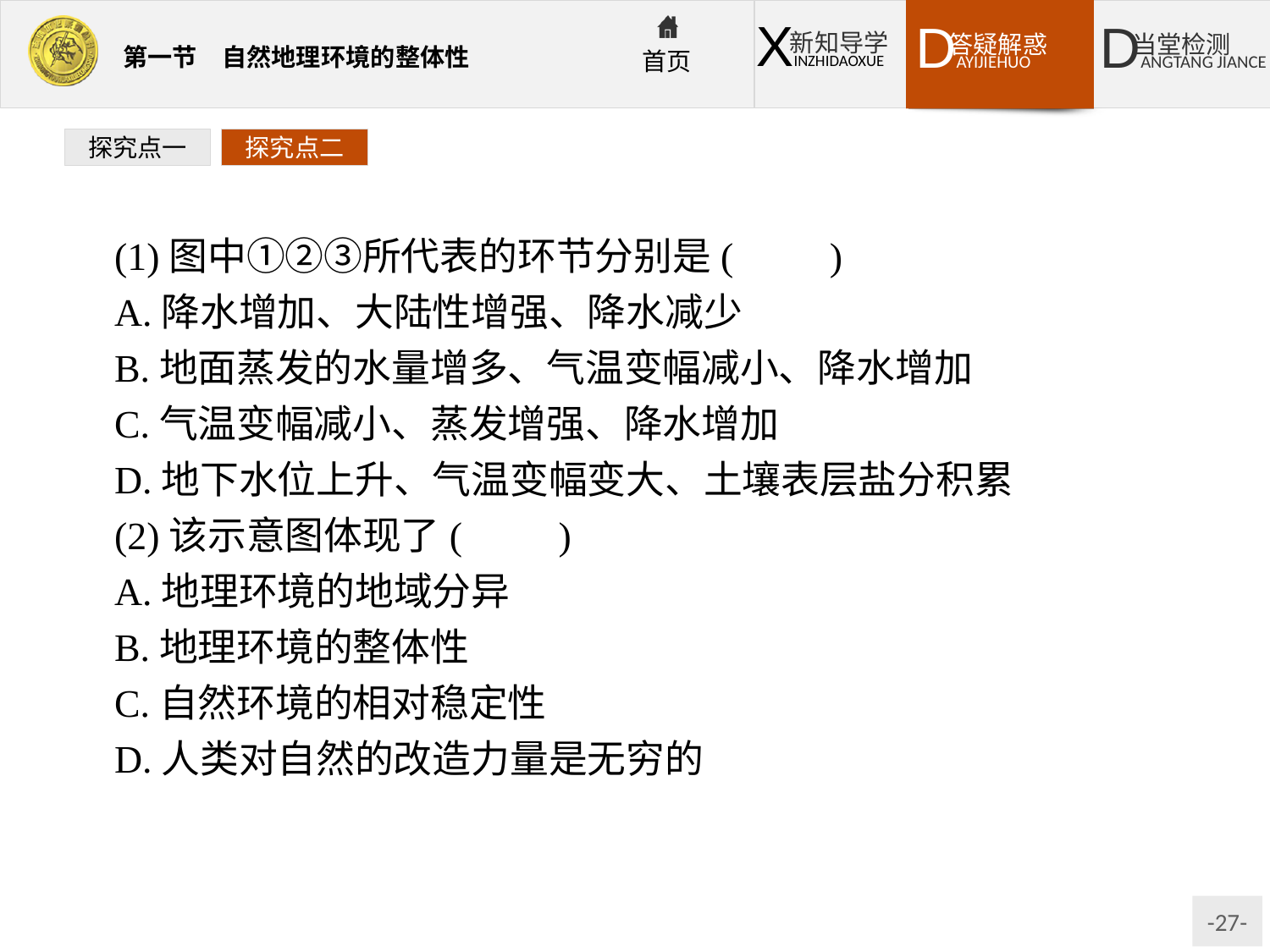

探究点一
探究点二
(1)图中①②③所代表的环节分别是(　　)
A.降水增加、大陆性增强、降水减少
B.地面蒸发的水量增多、气温变幅减小、降水增加
C.气温变幅减小、蒸发增强、降水增加
D.地下水位上升、气温变幅变大、土壤表层盐分积累
(2)该示意图体现了(　　)
A.地理环境的地域分异
B.地理环境的整体性
C.自然环境的相对稳定性
D.人类对自然的改造力量是无穷的